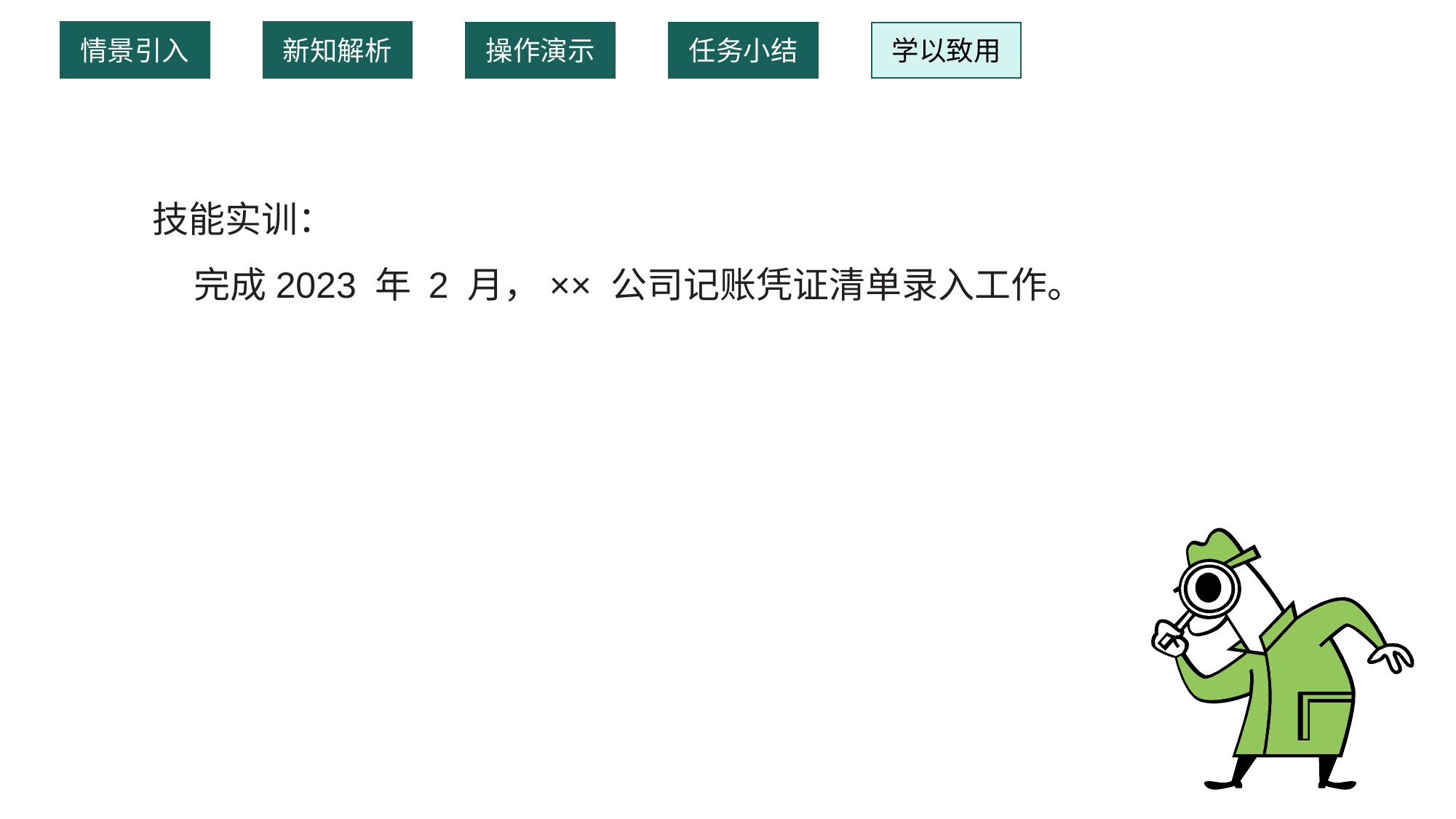

情景引入
新知解析
操作演示
任务小结
学以致用
技能实训：
    完成2023 年 2 月，×× 公司记账凭证清单录入工作。